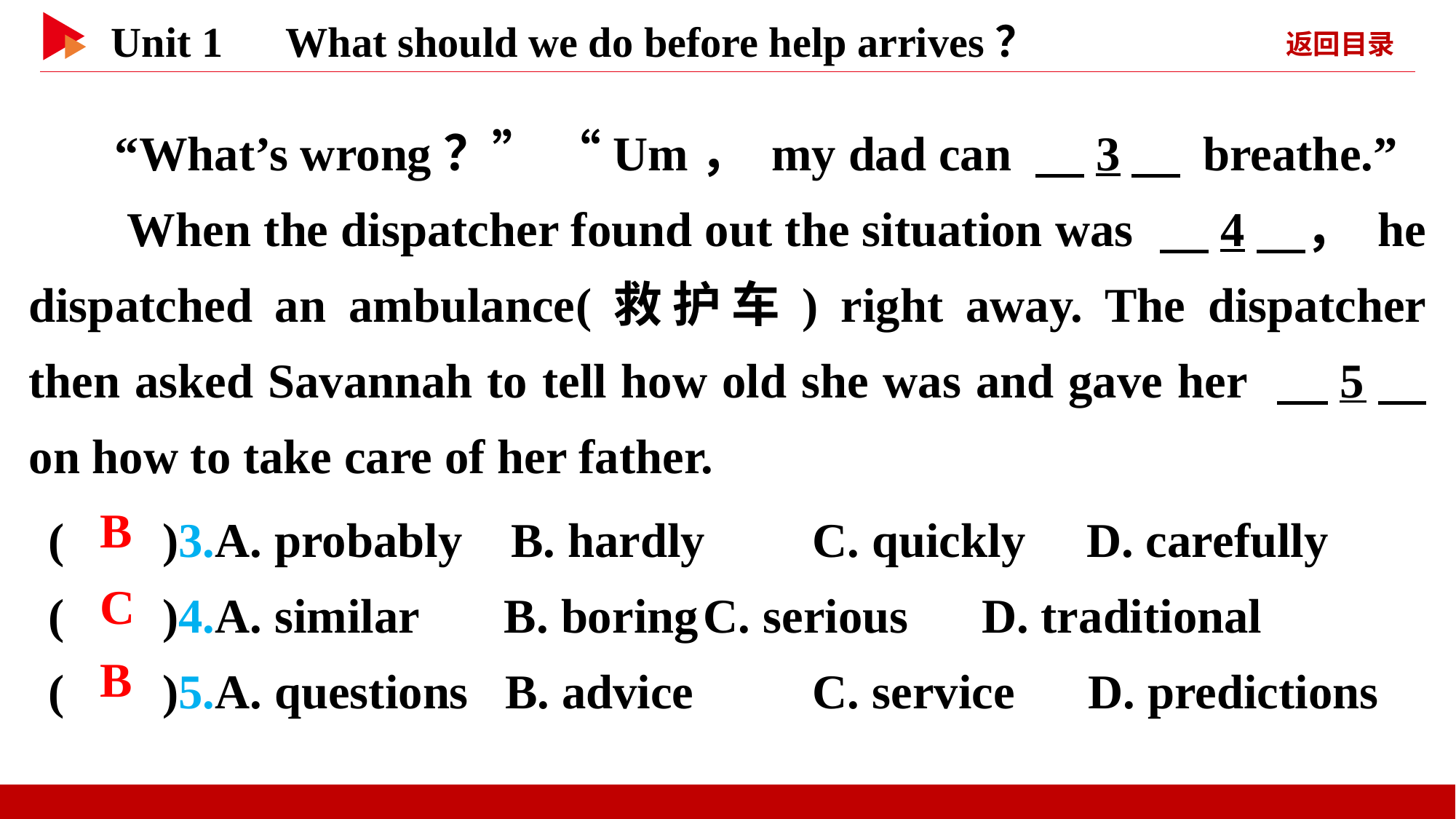

“What’s wrong？” “Um， my dad can 　3　 breathe.”
 When the dispatcher found out the situation was 　4　， he dispatched an ambulance(救护车) right away. The dispatcher then asked Savannah to tell how old she was and gave her 　5　 on how to take care of her father.
(        )3.A. probably    B. hardly	C. quickly     D. carefully
(        )4.A. similar       B. boring	C. serious      D. traditional
(        )5.A. questions   B. advice		C. service      D. predictions
   B
   C
   B